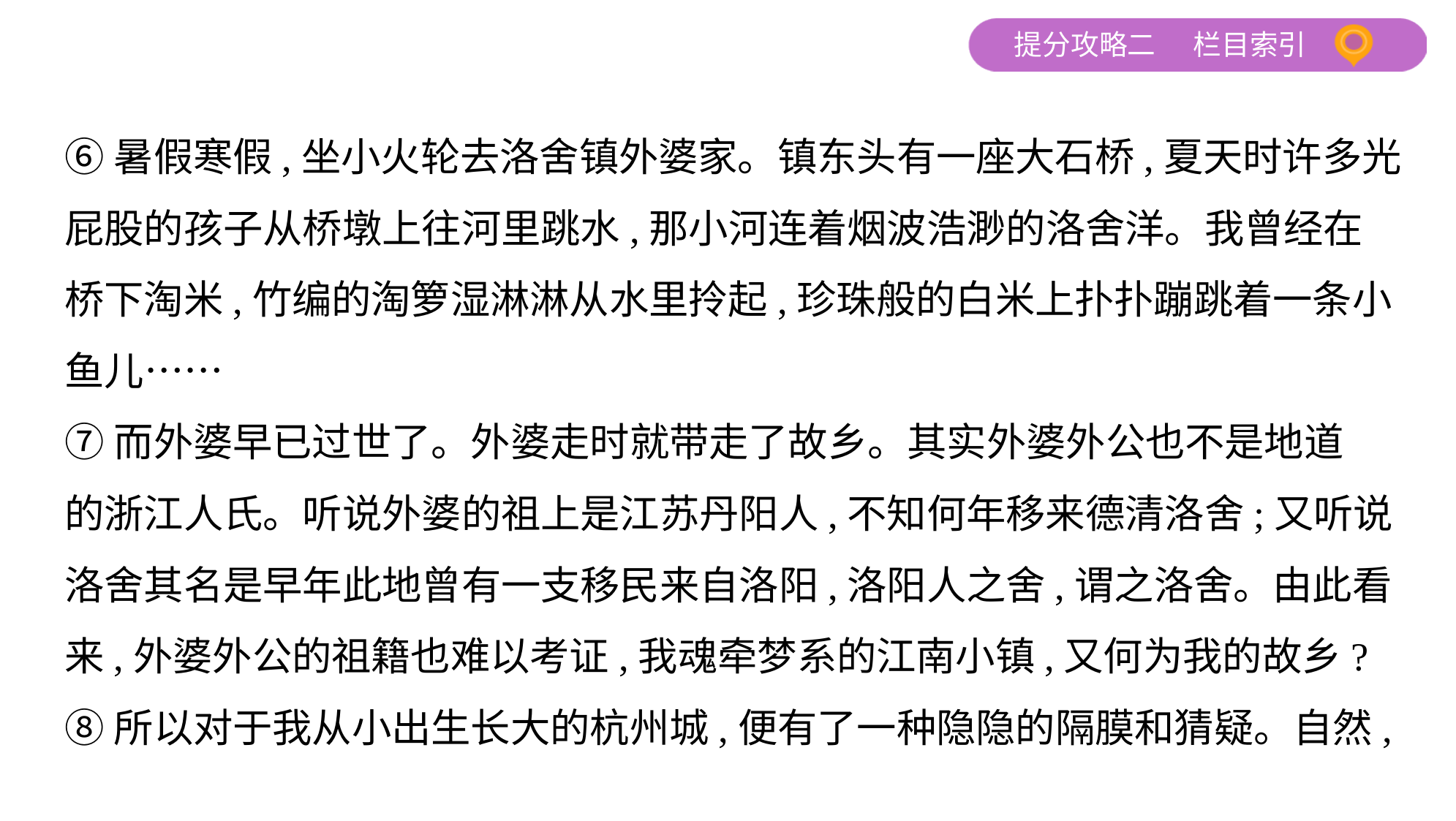

⑥暑假寒假,坐小火轮去洛舍镇外婆家。镇东头有一座大石桥,夏天时许多光
屁股的孩子从桥墩上往河里跳水,那小河连着烟波浩渺的洛舍洋。我曾经在
桥下淘米,竹编的淘箩湿淋淋从水里拎起,珍珠般的白米上扑扑蹦跳着一条小
鱼儿……
⑦而外婆早已过世了。外婆走时就带走了故乡。其实外婆外公也不是地道
的浙江人氏。听说外婆的祖上是江苏丹阳人,不知何年移来德清洛舍;又听说
洛舍其名是早年此地曾有一支移民来自洛阳,洛阳人之舍,谓之洛舍。由此看
来,外婆外公的祖籍也难以考证,我魂牵梦系的江南小镇,又何为我的故乡?
⑧所以对于我从小出生长大的杭州城,便有了一种隐隐的隔膜和猜疑。自然,